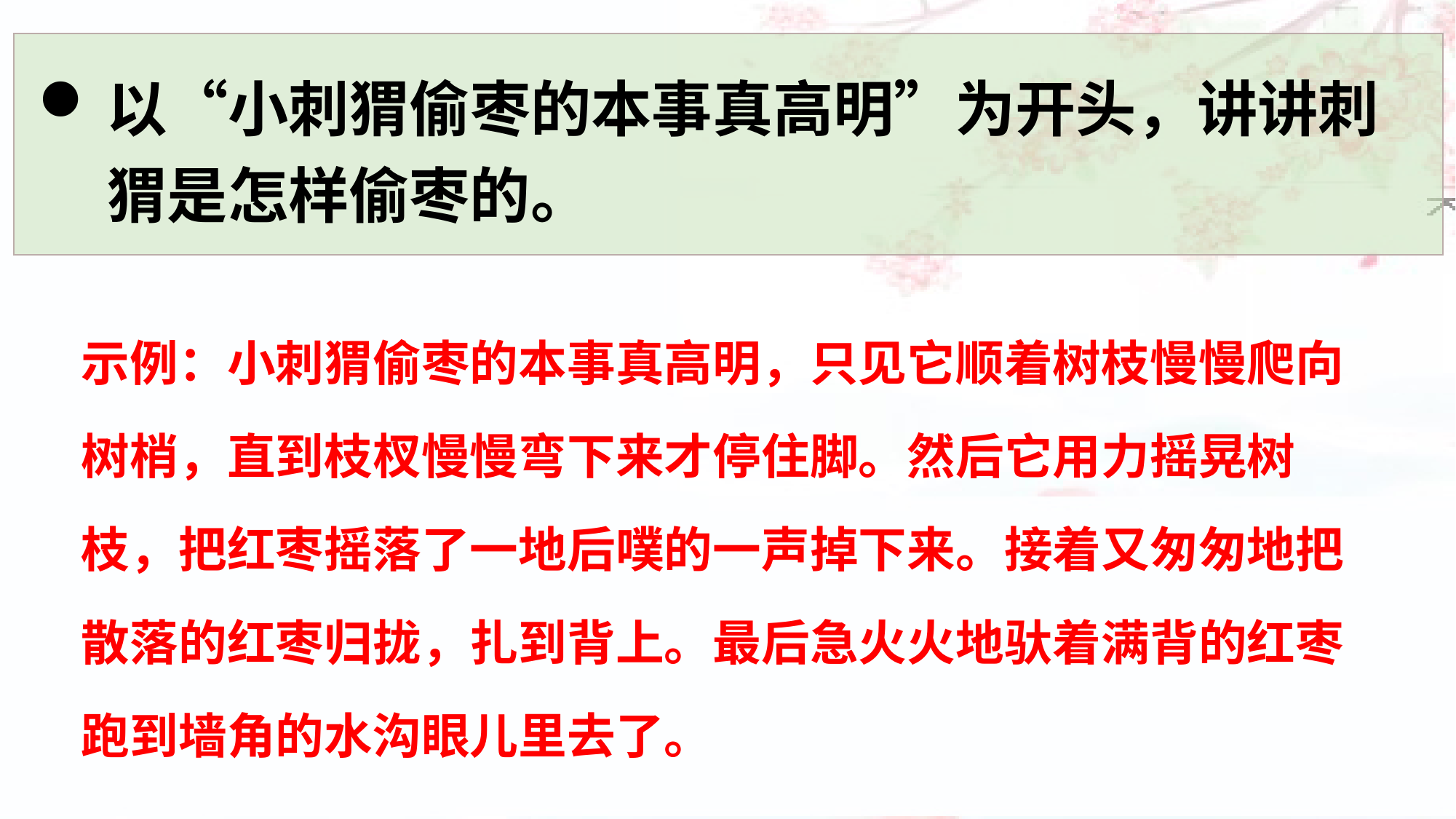

以“小刺猬偷枣的本事真高明”为开头，讲讲刺猬是怎样偷枣的。
示例：小刺猬偷枣的本事真高明，只见它顺着树枝慢慢爬向树梢，直到枝杈慢慢弯下来才停住脚。然后它用力摇晃树枝，把红枣摇落了一地后噗的一声掉下来。接着又匆匆地把散落的红枣归拢，扎到背上。最后急火火地驮着满背的红枣跑到墙角的水沟眼儿里去了。